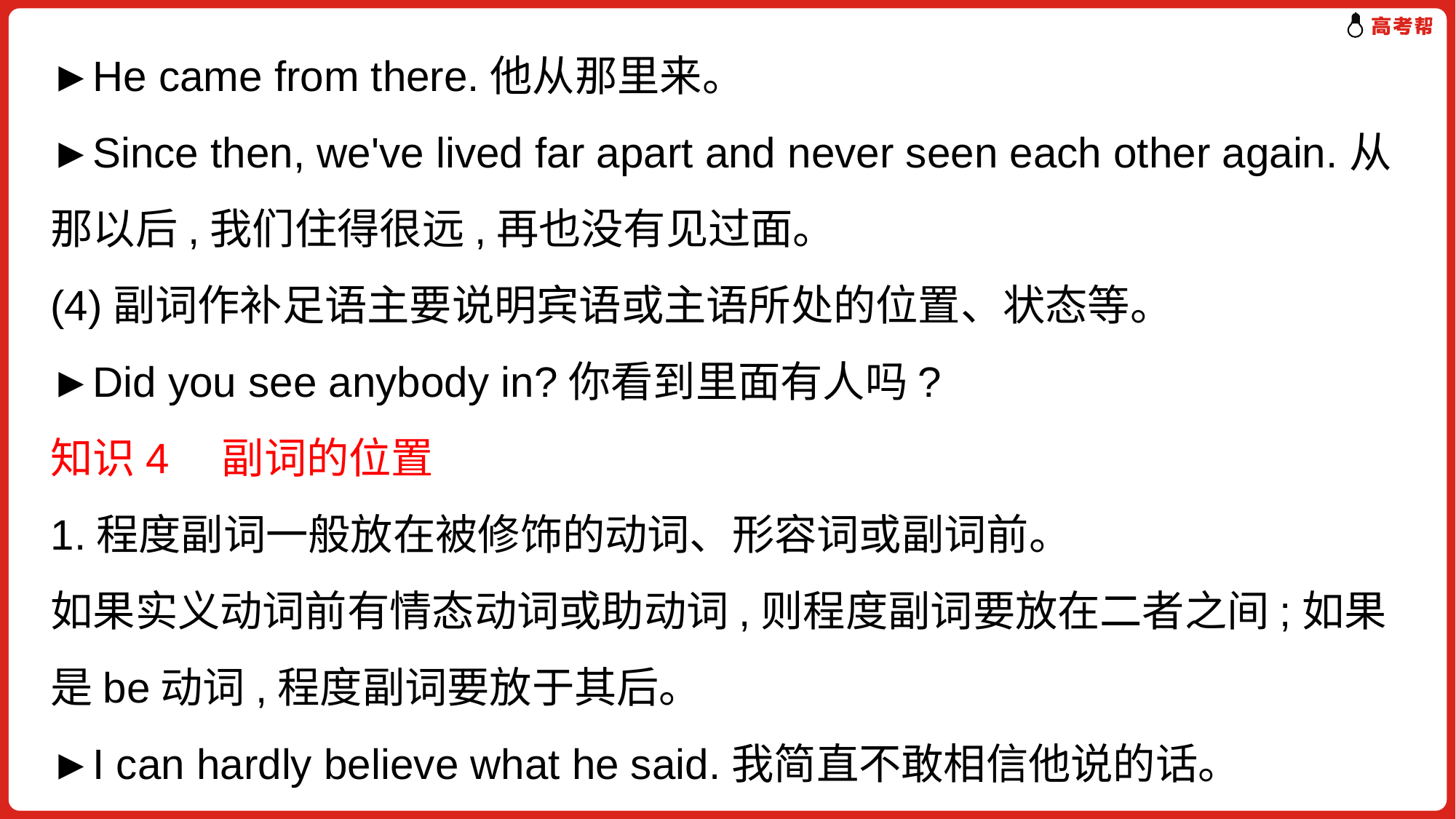

►He came from there.他从那里来。
►Since then, we've lived far apart and never seen each other again.从那以后,我们住得很远,再也没有见过面。
(4)副词作补足语主要说明宾语或主语所处的位置、状态等。
►Did you see anybody in?你看到里面有人吗?
知识4　副词的位置
1.程度副词一般放在被修饰的动词、形容词或副词前。
如果实义动词前有情态动词或助动词,则程度副词要放在二者之间;如果是be动词,程度副词要放于其后。
►I can hardly believe what he said.我简直不敢相信他说的话。